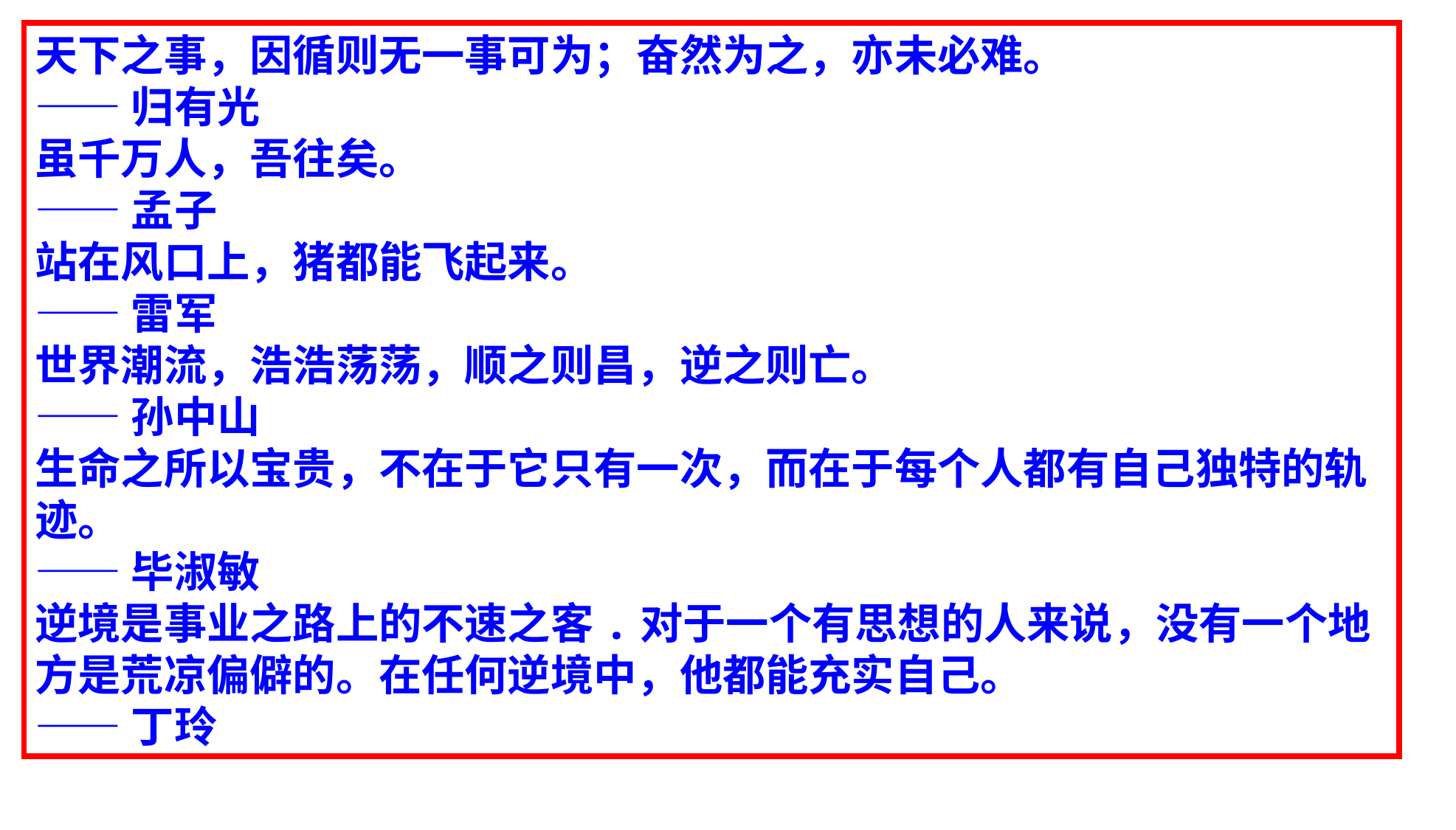

天下之事，因循则无一事可为；奋然为之，亦未必难。
——归有光
虽千万人，吾往矣。
——孟子
站在风口上，猪都能飞起来。
——雷军
世界潮流，浩浩荡荡，顺之则昌，逆之则亡。
——孙中山
生命之所以宝贵，不在于它只有一次，而在于每个人都有自己独特的轨迹。
——毕淑敏
逆境是事业之路上的不速之客.对于一个有思想的人来说，没有一个地方是荒凉偏僻的。在任何逆境中，他都能充实自己。
——丁玲